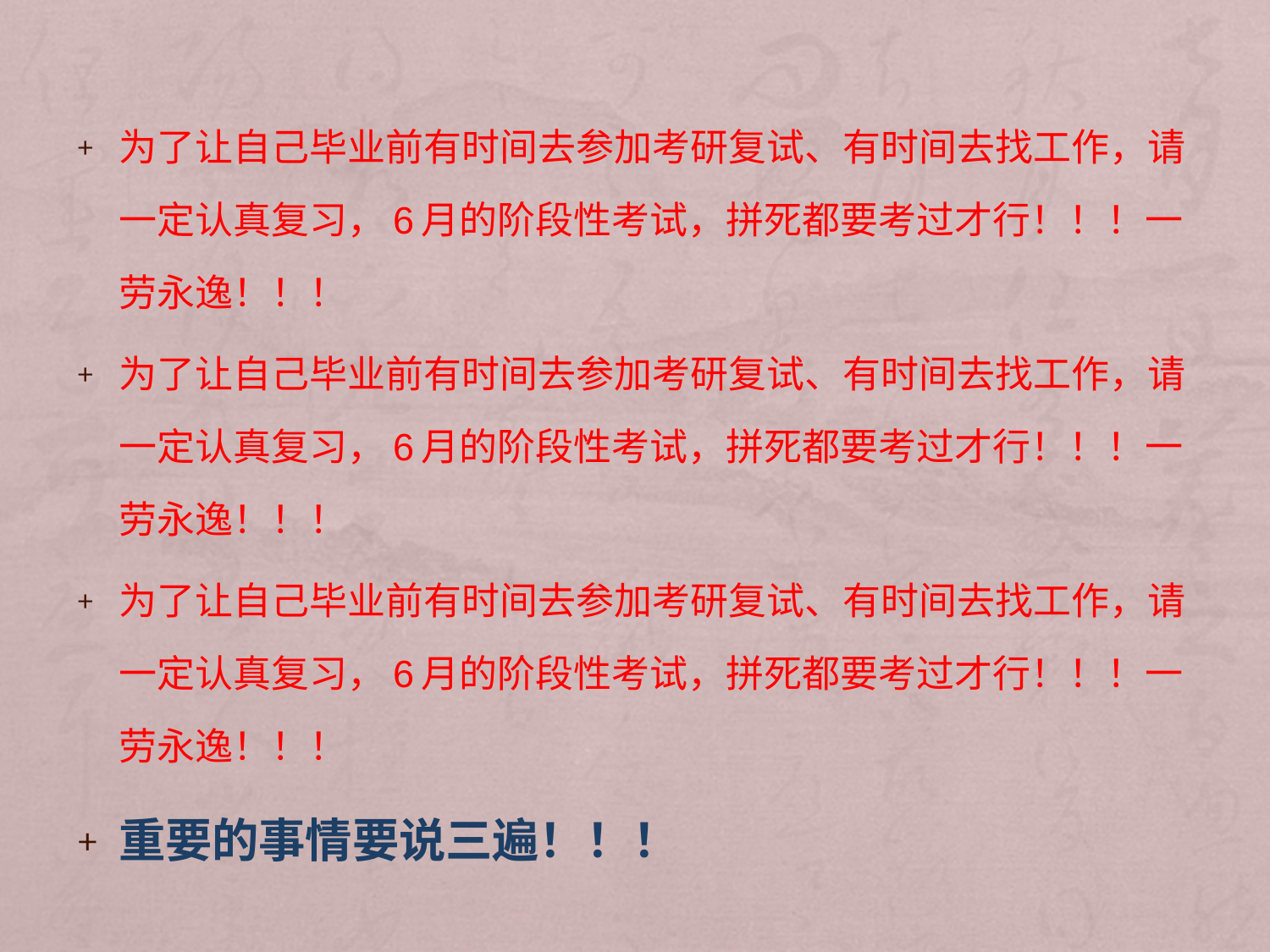

为了让自己毕业前有时间去参加考研复试、有时间去找工作，请一定认真复习，6月的阶段性考试，拼死都要考过才行！！！一劳永逸！！！
为了让自己毕业前有时间去参加考研复试、有时间去找工作，请一定认真复习，6月的阶段性考试，拼死都要考过才行！！！一劳永逸！！！
为了让自己毕业前有时间去参加考研复试、有时间去找工作，请一定认真复习，6月的阶段性考试，拼死都要考过才行！！！一劳永逸！！！
重要的事情要说三遍！！！